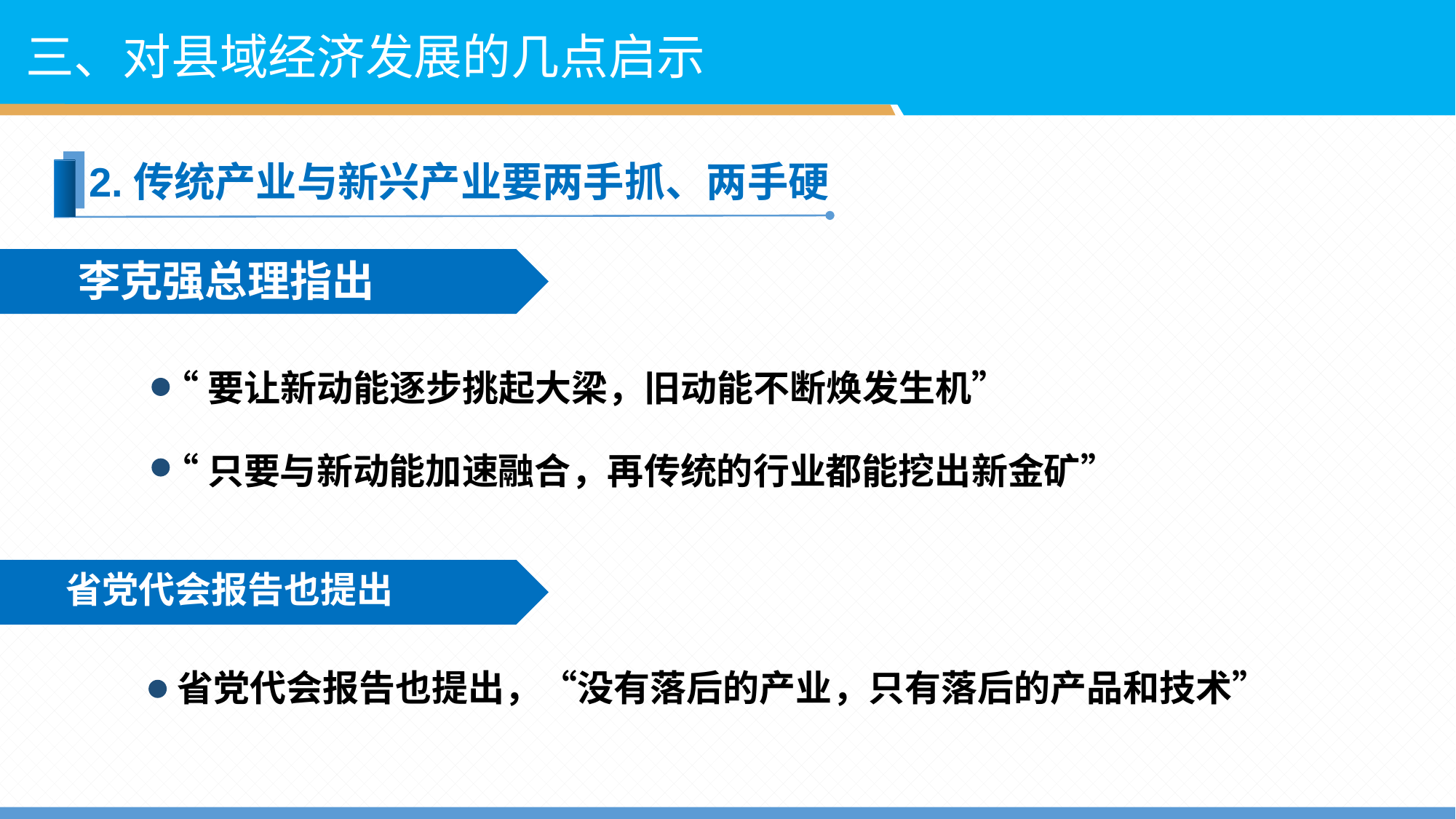

三、对县域经济发展的几点启示

2.传统产业与新兴产业要两手抓、两手硬

李克强总理指出

“要让新动能逐步挑起大梁，旧动能不断焕发生机”

“只要与新动能加速融合，再传统的行业都能挖出新金矿”

省党代会报告也提出
省党代会报告也提出，“没有落后的产业，只有落后的产品和技术”